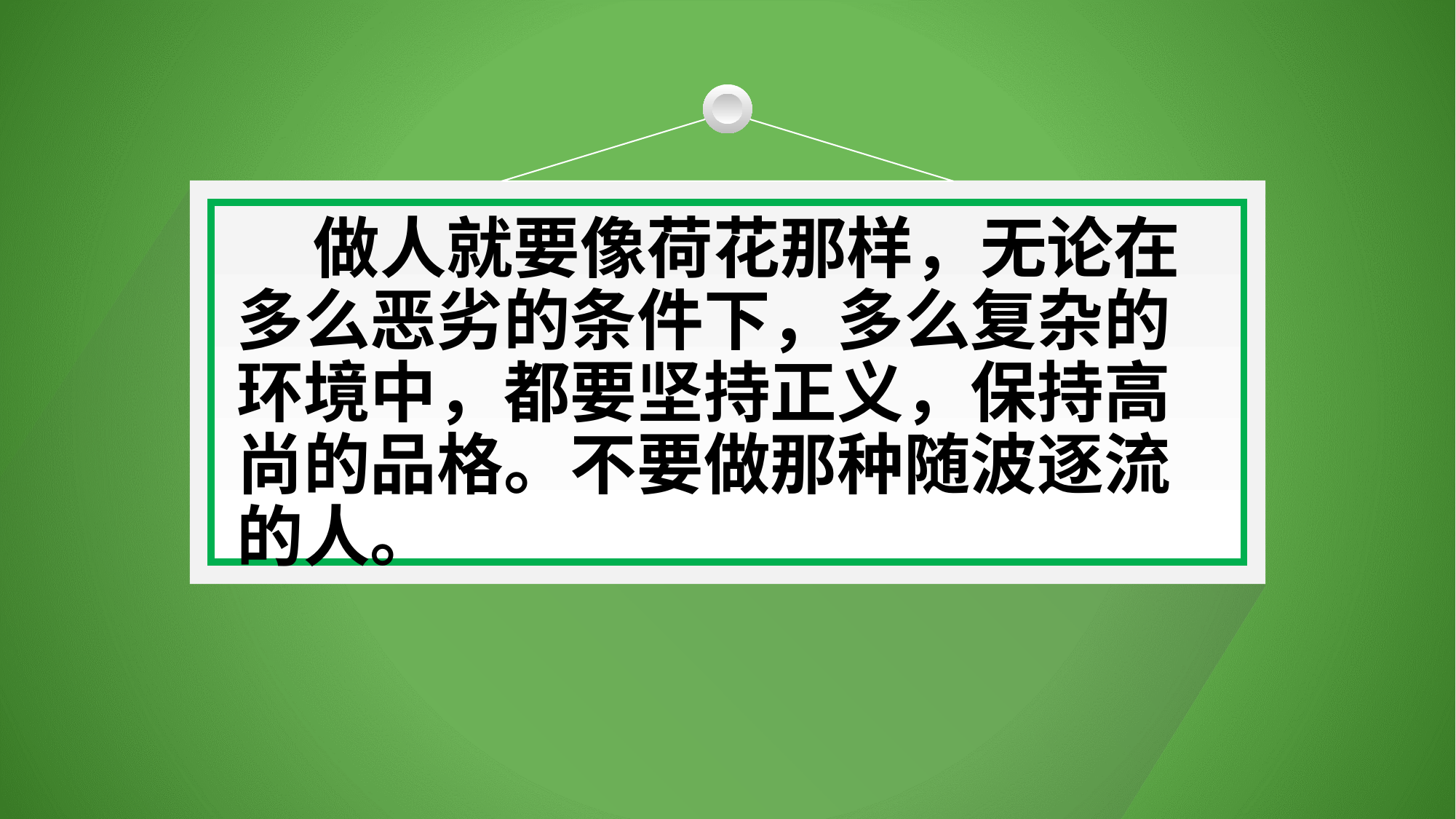

# 做人就要像荷花那样，无论在多么恶劣的条件下，多么复杂的环境中，都要坚持正义，保持高尚的品格。不要做那种随波逐流的人。